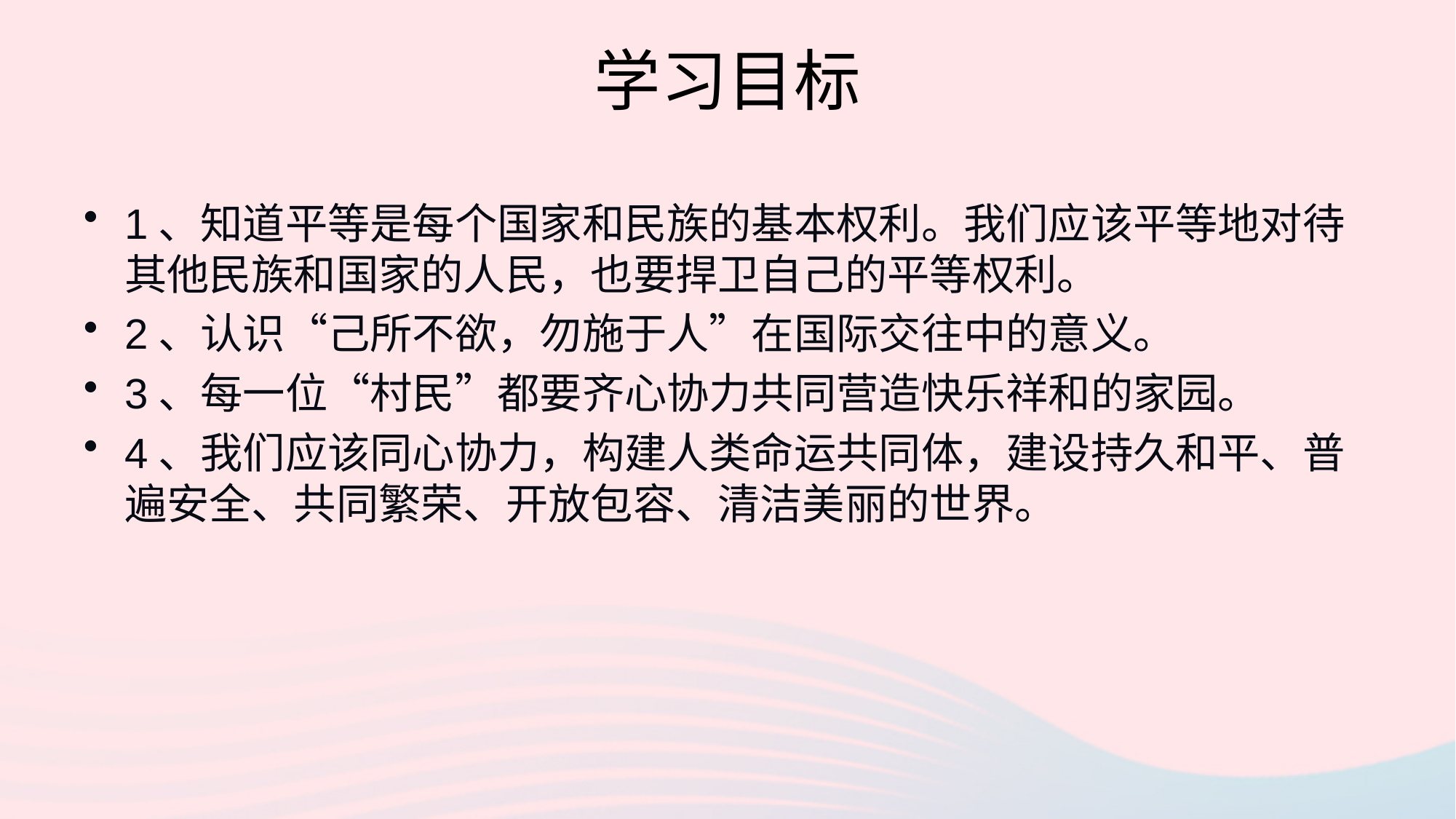

# 学习目标
1、知道平等是每个国家和民族的基本权利。我们应该平等地对待其他民族和国家的人民，也要捍卫自己的平等权利。
2、认识“己所不欲，勿施于人”在国际交往中的意义。
3、每一位“村民”都要齐心协力共同营造快乐祥和的家园。
4、我们应该同心协力，构建人类命运共同体，建设持久和平、普遍安全、共同繁荣、开放包容、清洁美丽的世界。